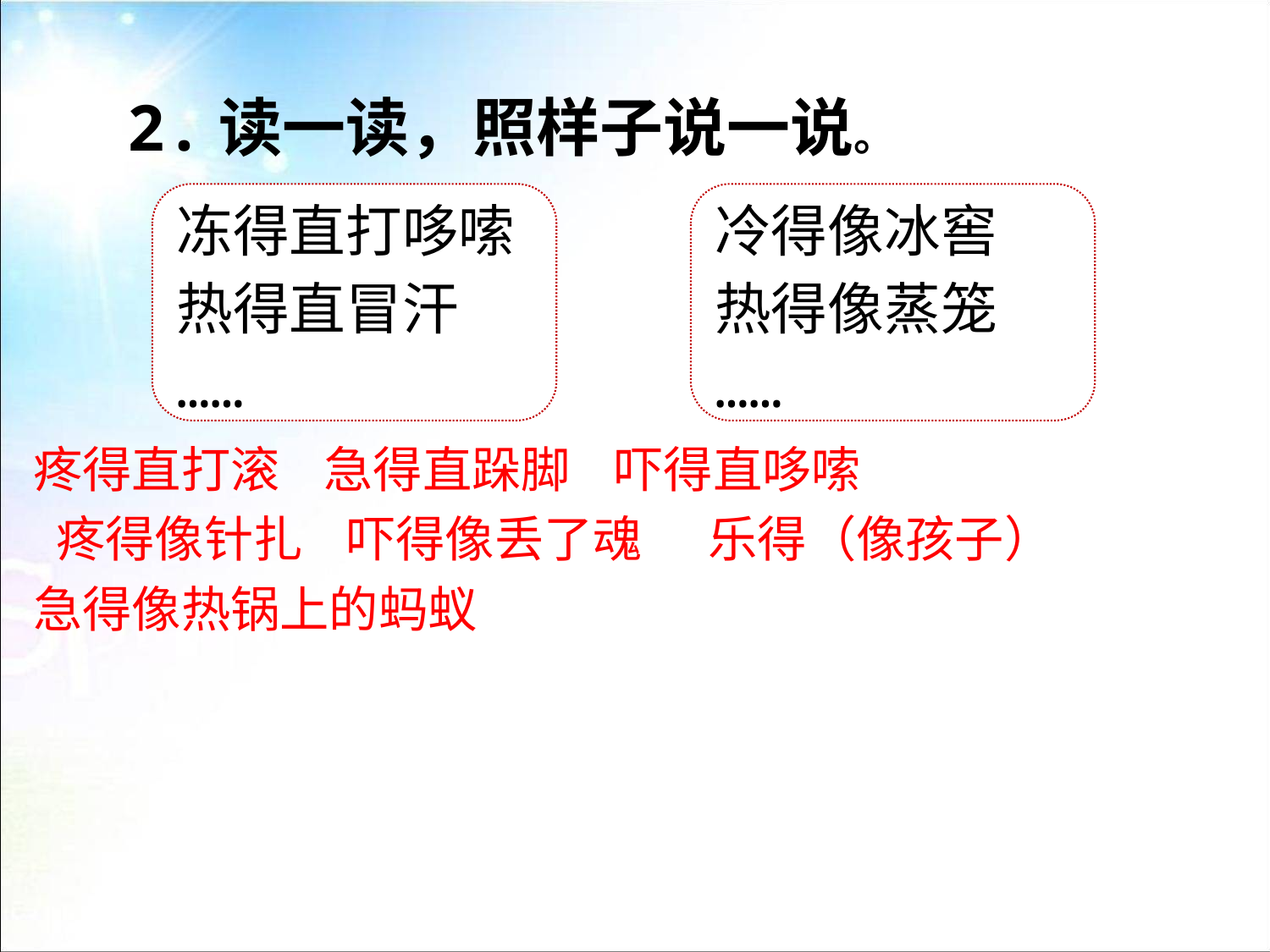

2.读一读，照样子说一说。
冻得直打哆嗦
热得直冒汗
……
冷得像冰窖
热得像蒸笼
……
疼得直打滚    急得直跺脚    吓得直哆嗦
 疼得像针扎    吓得像丢了魂      乐得（像孩子）
急得像热锅上的蚂蚁